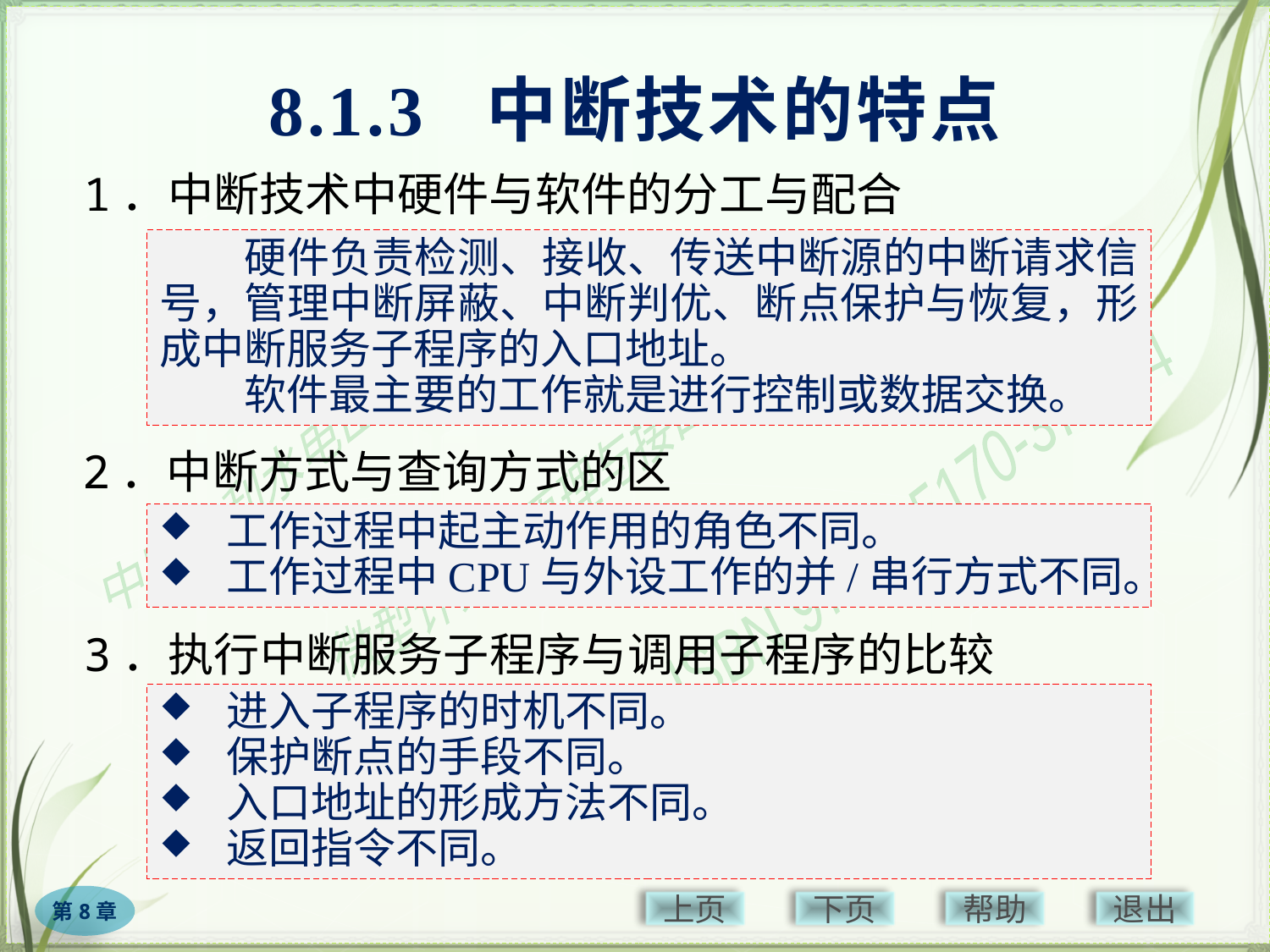

# 8.1.3  中断技术的特点
1．中断技术中硬件与软件的分工与配合
　　硬件负责检测、接收、传送中断源的中断请求信号，管理中断屏蔽、中断判优、断点保护与恢复，形成中断服务子程序的入口地址。
　　软件最主要的工作就是进行控制或数据交换。
2．中断方式与查询方式的区
 工作过程中起主动作用的角色不同。
 工作过程中CPU与外设工作的并/串行方式不同。
3．执行中断服务子程序与调用子程序的比较
 进入子程序的时机不同。
 保护断点的手段不同。
 入口地址的形成方法不同。
 返回指令不同。